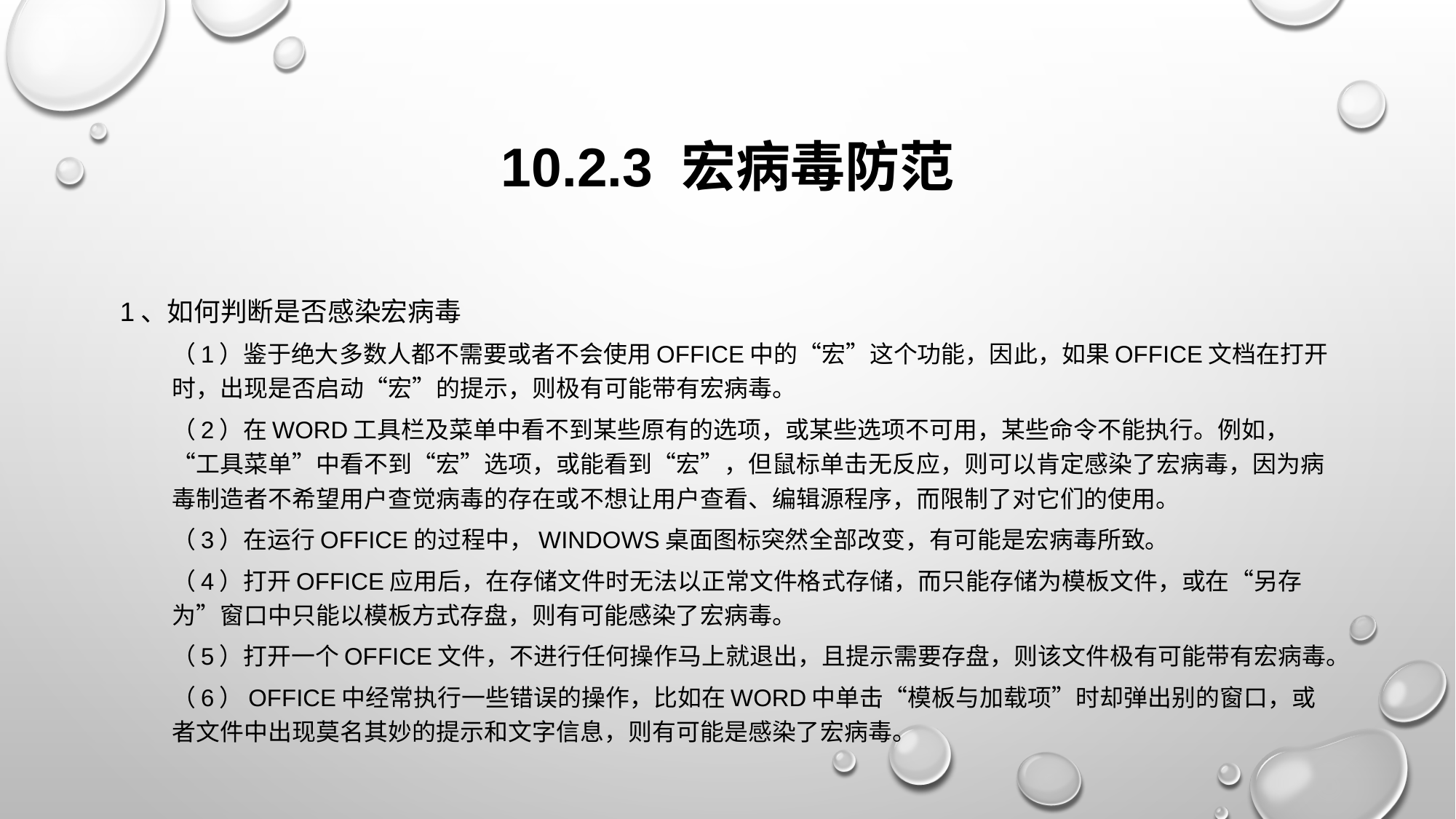

# 10.2.3 宏病毒防范
1、如何判断是否感染宏病毒
（1）鉴于绝大多数人都不需要或者不会使用Office中的“宏”这个功能，因此，如果Office文档在打开时，出现是否启动“宏”的提示，则极有可能带有宏病毒。
（2）在Word工具栏及菜单中看不到某些原有的选项，或某些选项不可用，某些命令不能执行。例如，“工具菜单”中看不到“宏”选项，或能看到“宏”，但鼠标单击无反应，则可以肯定感染了宏病毒，因为病毒制造者不希望用户查觉病毒的存在或不想让用户查看、编辑源程序，而限制了对它们的使用。
（3）在运行Office的过程中，Windows桌面图标突然全部改变，有可能是宏病毒所致。
（4）打开Office应用后，在存储文件时无法以正常文件格式存储，而只能存储为模板文件，或在“另存为”窗口中只能以模板方式存盘，则有可能感染了宏病毒。
（5）打开一个Office文件，不进行任何操作马上就退出，且提示需要存盘，则该文件极有可能带有宏病毒。
（6）Office中经常执行一些错误的操作，比如在Word中单击“模板与加载项”时却弹出别的窗口，或者文件中出现莫名其妙的提示和文字信息，则有可能是感染了宏病毒。